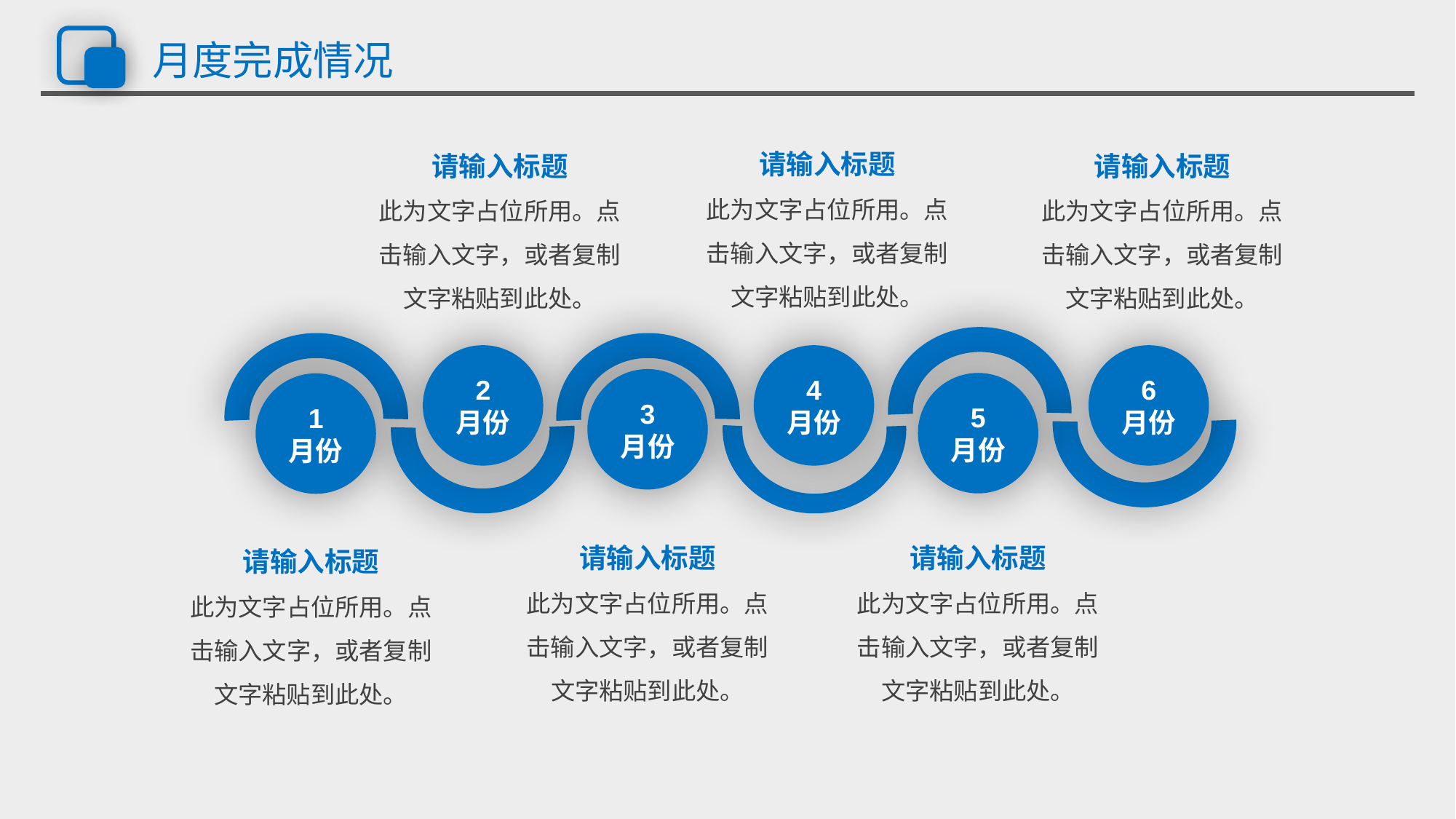

# 月度完成情况
请输入标题
此为文字占位所用。点击输入文字，或者复制文字粘贴到此处。
请输入标题
此为文字占位所用。点击输入文字，或者复制文字粘贴到此处。
请输入标题
此为文字占位所用。点击输入文字，或者复制文字粘贴到此处。

6
月份
4
月份
2
月份
3
月份
5
月份
1
月份
请输入标题
此为文字占位所用。点击输入文字，或者复制文字粘贴到此处。
请输入标题
此为文字占位所用。点击输入文字，或者复制文字粘贴到此处。
请输入标题
此为文字占位所用。点击输入文字，或者复制文字粘贴到此处。